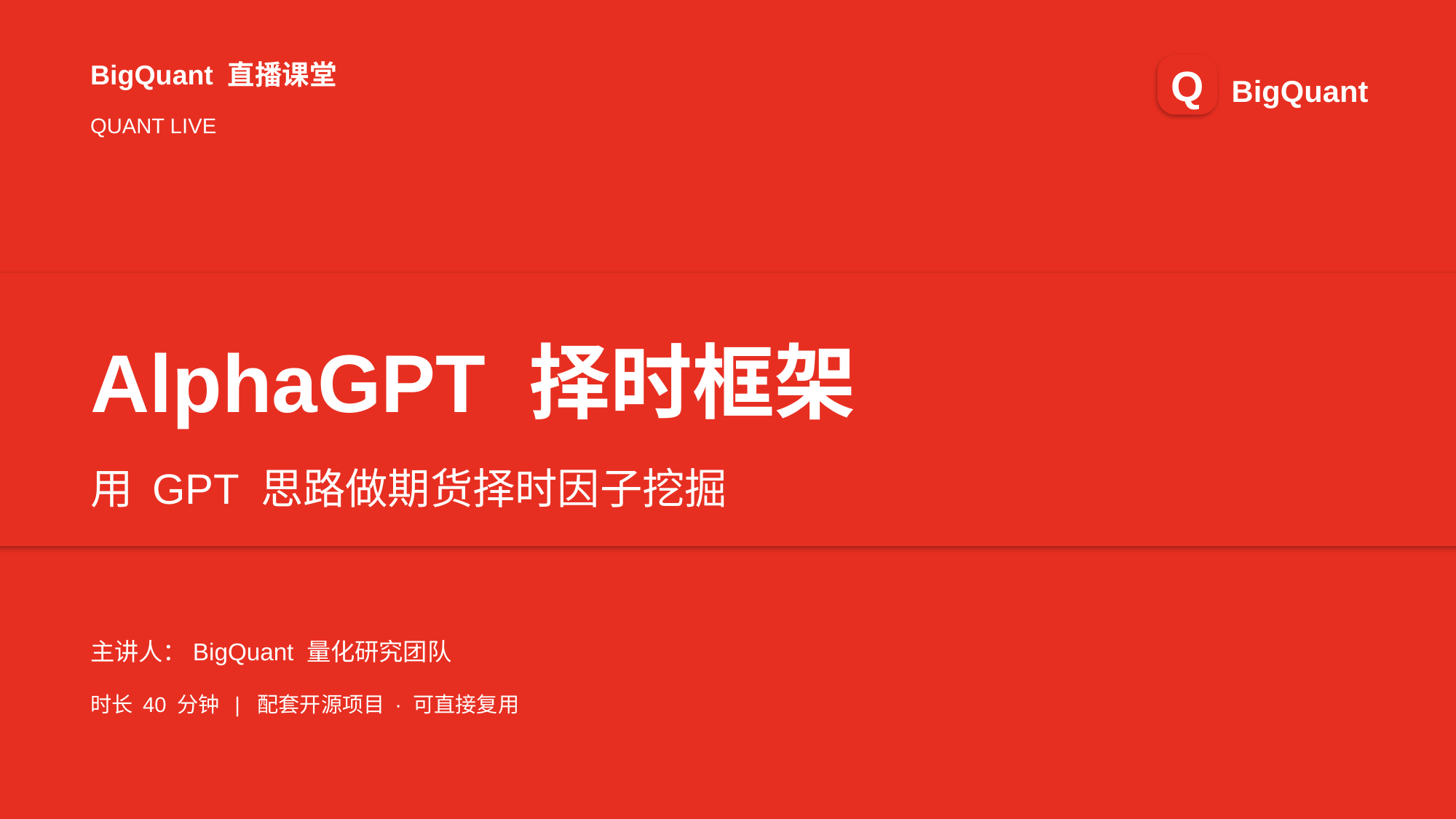

BigQuant 直播课堂

Q
BigQuant
QUANT LIVE

AlphaGPT 择时框架
用 GPT 思路做期货择时因子挖掘
主讲人：BigQuant 量化研究团队
时长 40 分钟  |  配套开源项目 · 可直接复用